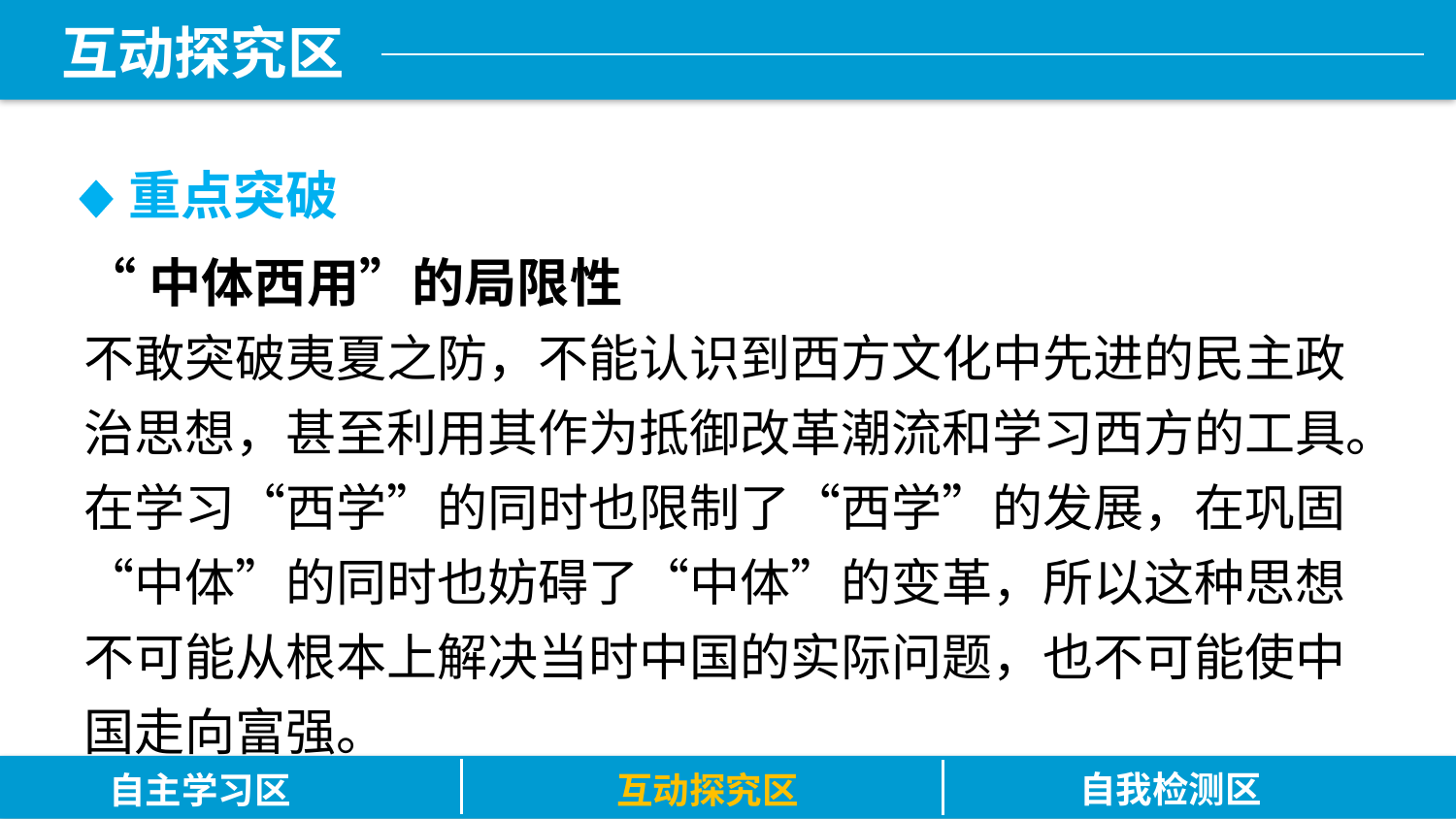

重点突破

“中体西用”的局限性
不敢突破夷夏之防，不能认识到西方文化中先进的民主政治思想，甚至利用其作为抵御改革潮流和学习西方的工具。在学习“西学”的同时也限制了“西学”的发展，在巩固“中体”的同时也妨碍了“中体”的变革，所以这种思想不可能从根本上解决当时中国的实际问题，也不可能使中国走向富强。
自我检测区
自主学习区
互动探究区